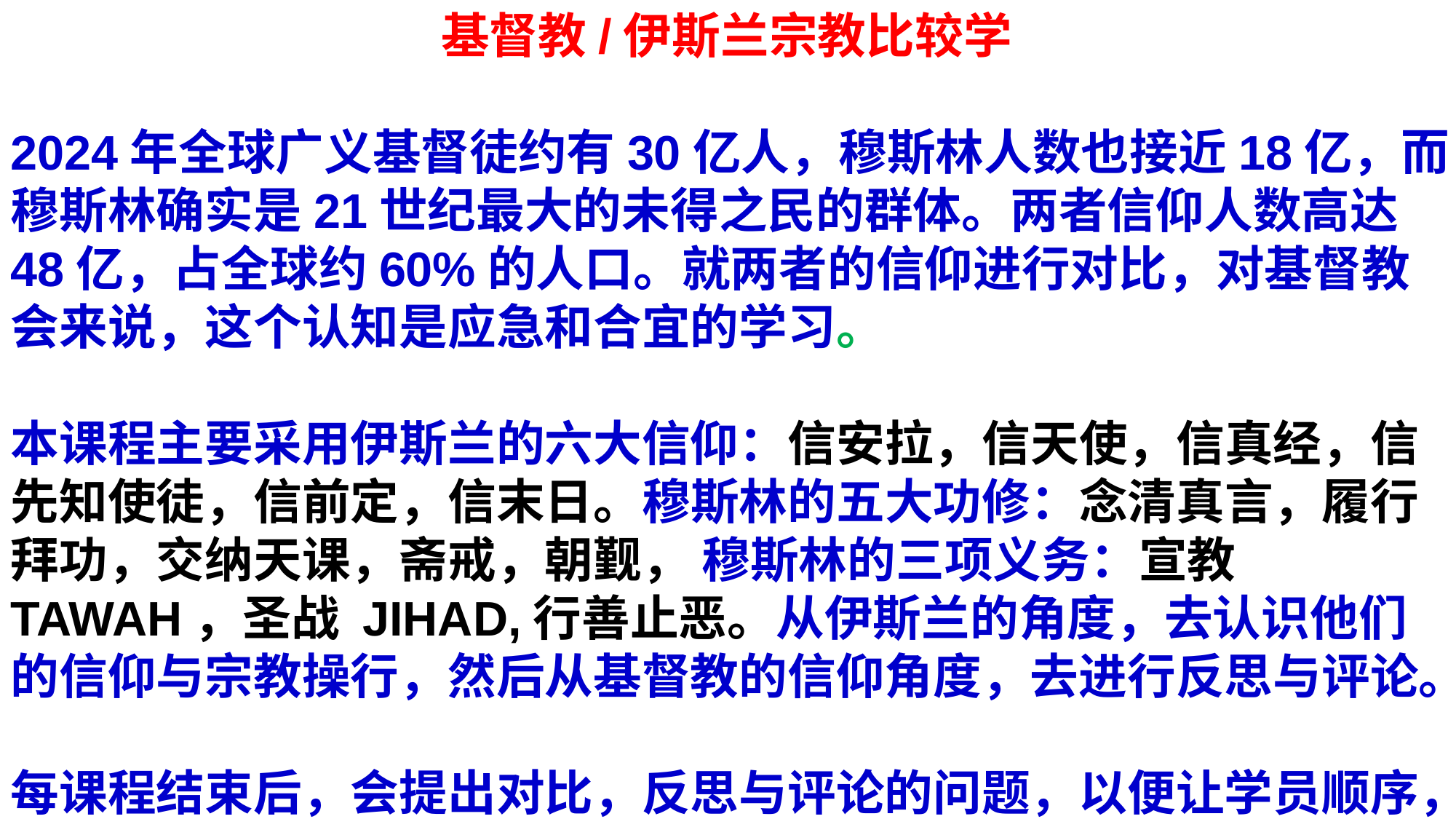

基督教/伊斯兰宗教比较学

2024年全球广义基督徒约有30亿人，穆斯林人数也接近18亿，而穆斯林确实是21世纪最大的未得之民的群体。两者信仰人数高达48亿，占全球约60%的人口。就两者的信仰进行对比，对基督教会来说，这个认知是应急和合宜的学习。

本课程主要采用伊斯兰的六大信仰：信安拉，信天使，信真经，信先知使徒，信前定，信末日。穆斯林的五大功修：念清真言，履行拜功，交纳天课，斋戒，朝觐， 穆斯林的三项义务：宣教TAWAH，圣战 JIHAD,行善止恶。从伊斯兰的角度，去认识他们的信仰与宗教操行，然后从基督教的信仰角度，去进行反思与评论。

每课程结束后，会提出对比，反思与评论的问题，以便让学员顺序，渐进的，看透伊斯兰与基督教信仰的雷同与差异之处。